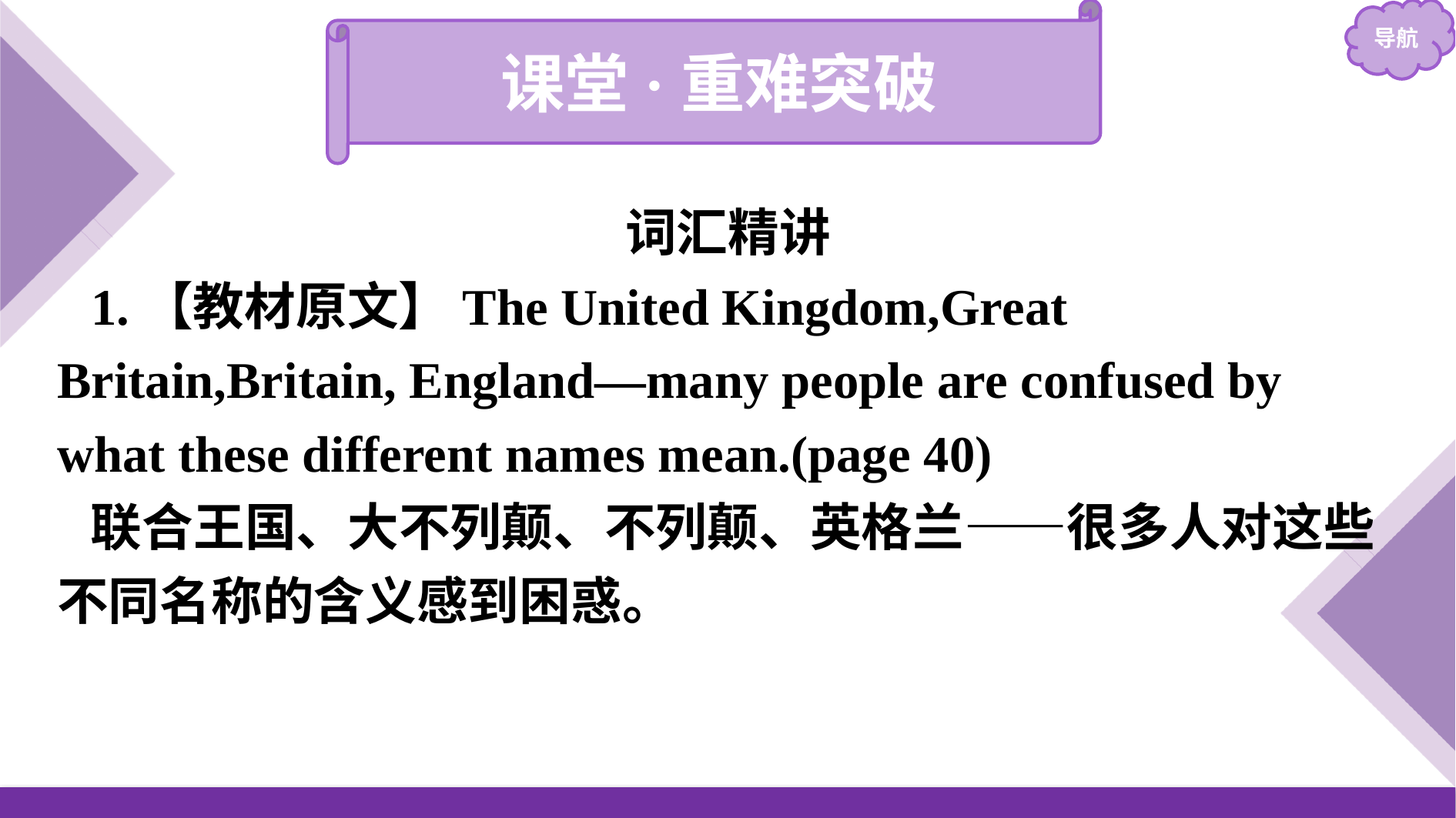

课堂·重难突破
词汇精讲
1.【教材原文】The United Kingdom,Great Britain,Britain, England—many people are confused by what these different names mean.(page 40)
联合王国、大不列颠、不列颠、英格兰——很多人对这些不同名称的含义感到困惑。